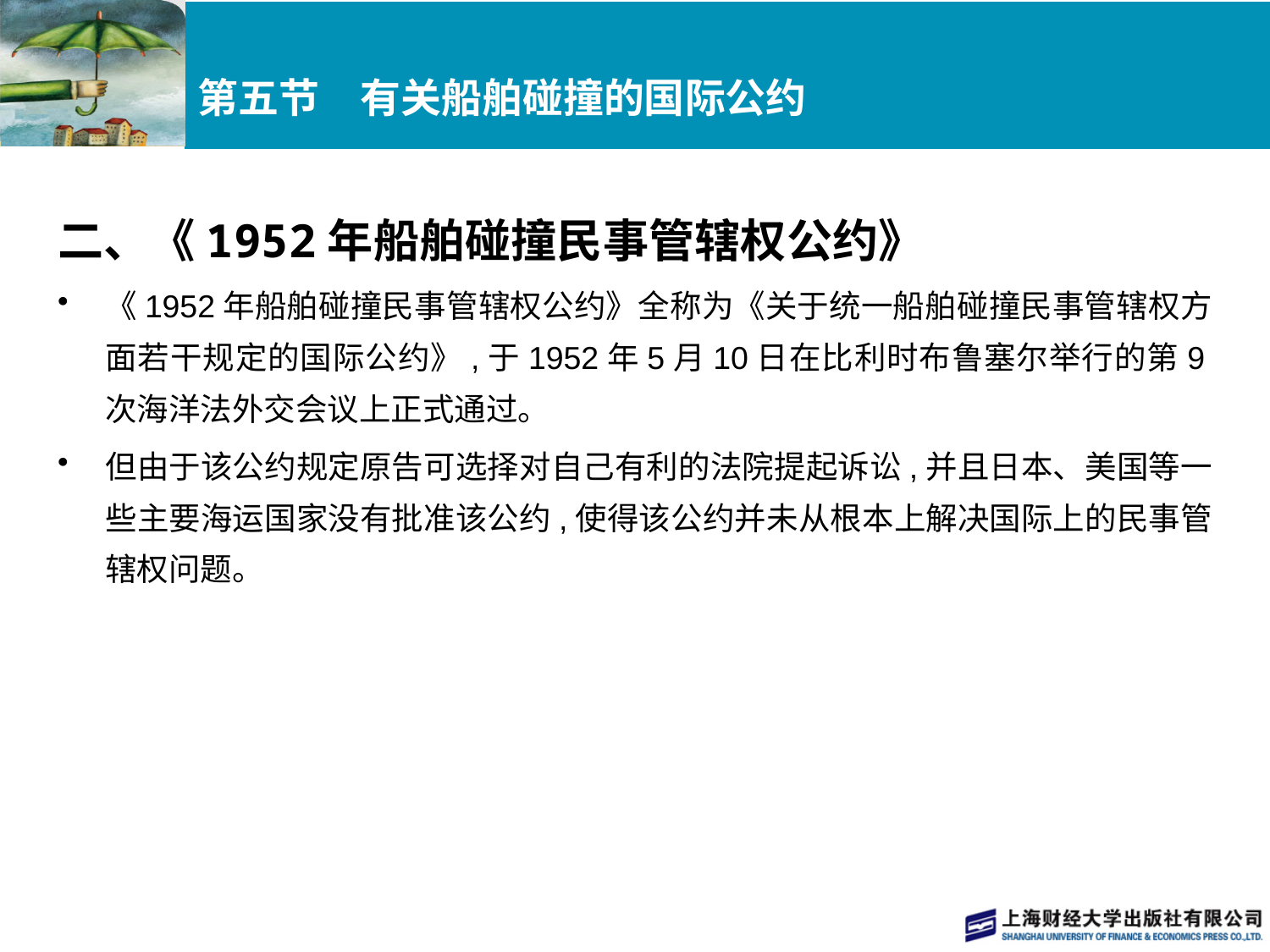

# 第五节　有关船舶碰撞的国际公约
二、《1952年船舶碰撞民事管辖权公约》
《1952年船舶碰撞民事管辖权公约》全称为《关于统一船舶碰撞民事管辖权方面若干规定的国际公约》,于1952年5月10日在比利时布鲁塞尔举行的第9次海洋法外交会议上正式通过。
但由于该公约规定原告可选择对自己有利的法院提起诉讼,并且日本、美国等一些主要海运国家没有批准该公约,使得该公约并未从根本上解决国际上的民事管辖权问题。